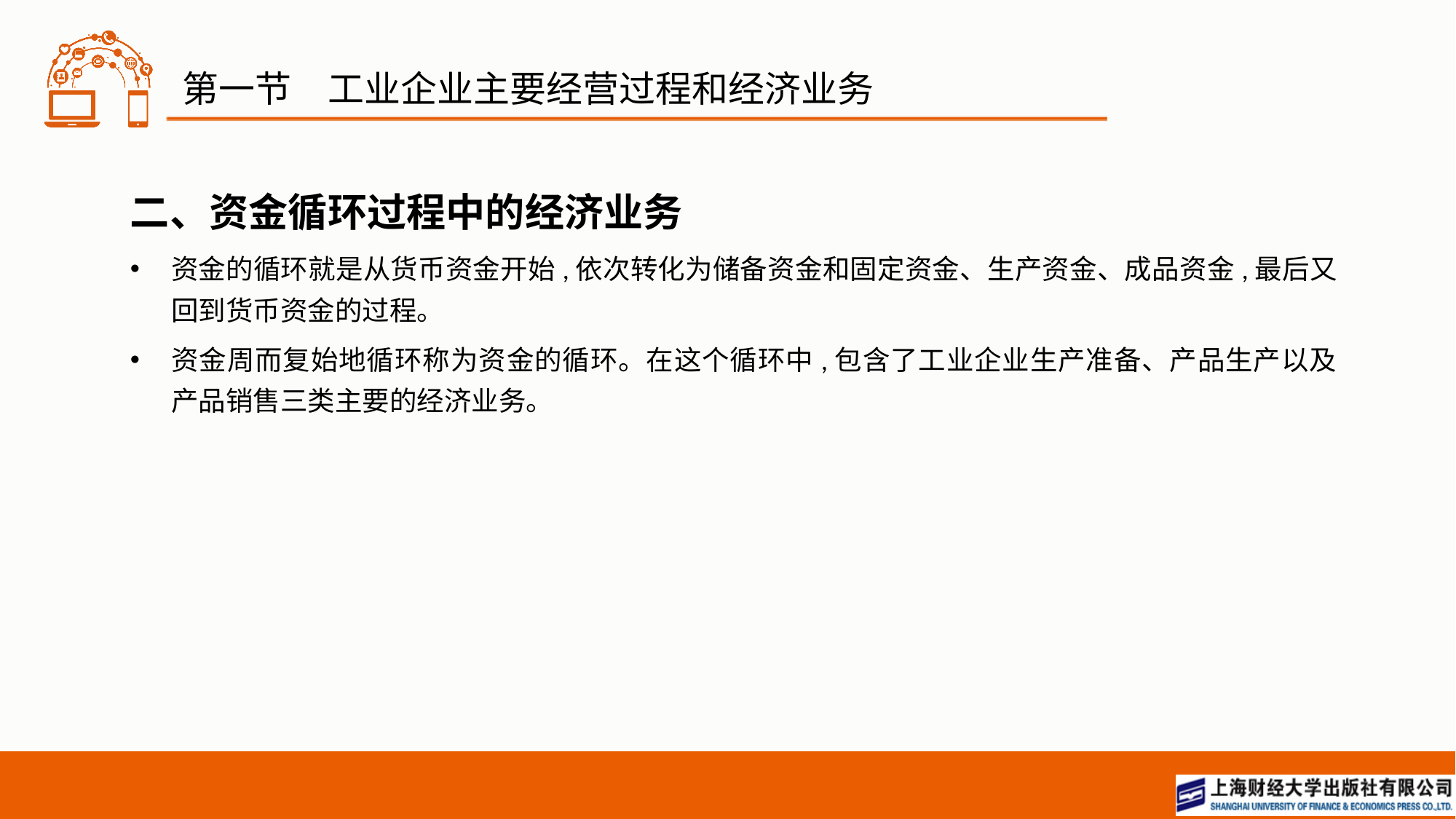

# 第一节　工业企业主要经营过程和经济业务
二、资金循环过程中的经济业务
资金的循环就是从货币资金开始,依次转化为储备资金和固定资金、生产资金、成品资金,最后又回到货币资金的过程。
资金周而复始地循环称为资金的循环。在这个循环中,包含了工业企业生产准备、产品生产以及产品销售三类主要的经济业务。